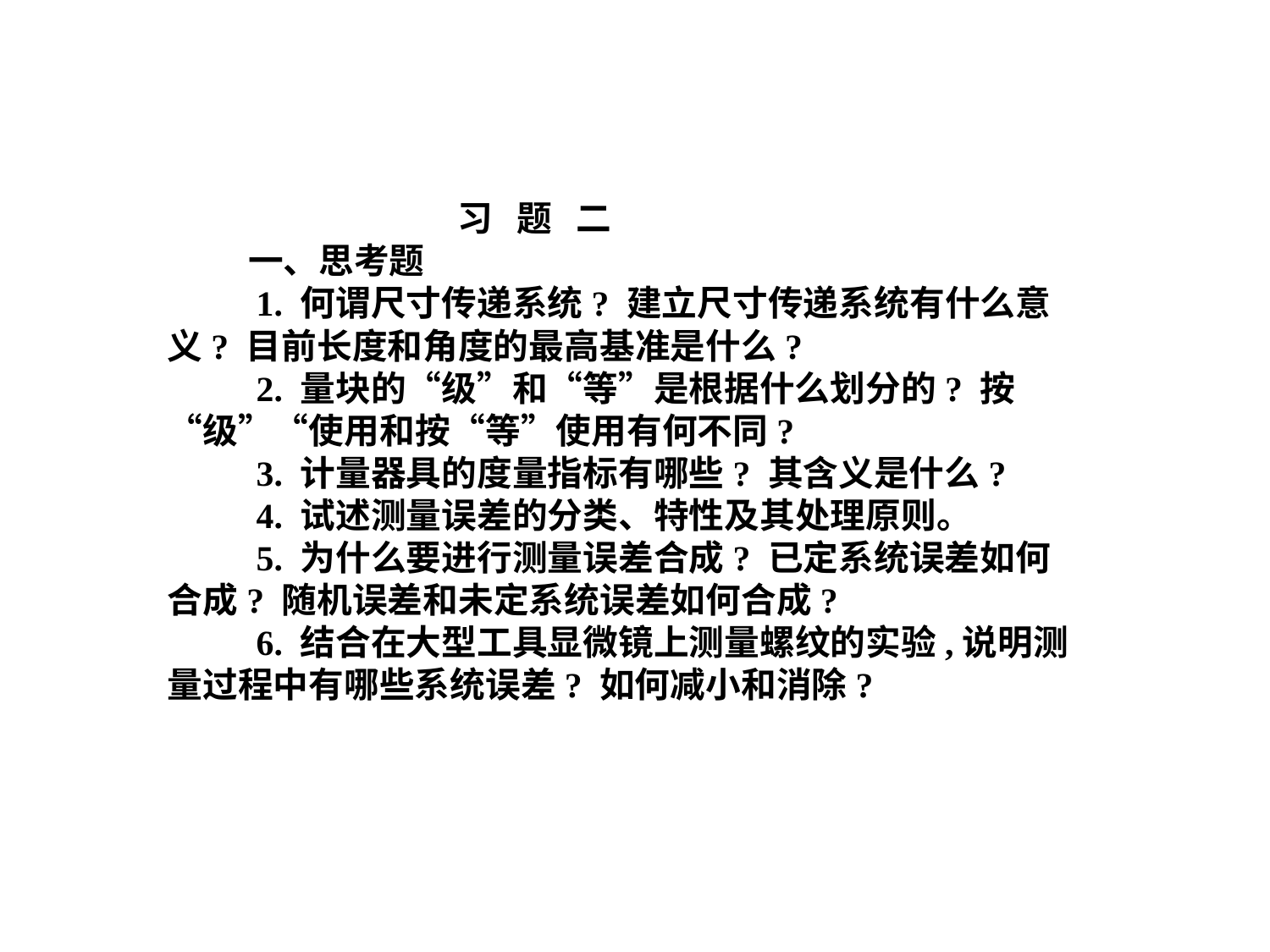

41
                                   习   题   二
         一、思考题
          1. 何谓尺寸传递系统? 建立尺寸传递系统有什么意义? 目前长度和角度的最高基准是什么?
          2. 量块的“级”和“等”是根据什么划分的? 按“级”“使用和按“等”使用有何不同?
          3. 计量器具的度量指标有哪些? 其含义是什么?
          4. 试述测量误差的分类、特性及其处理原则。
          5. 为什么要进行测量误差合成? 已定系统误差如何合成? 随机误差和未定系统误差如何合成?
          6. 结合在大型工具显微镜上测量螺纹的实验,说明测量过程中有哪些系统误差? 如何减小和消除?